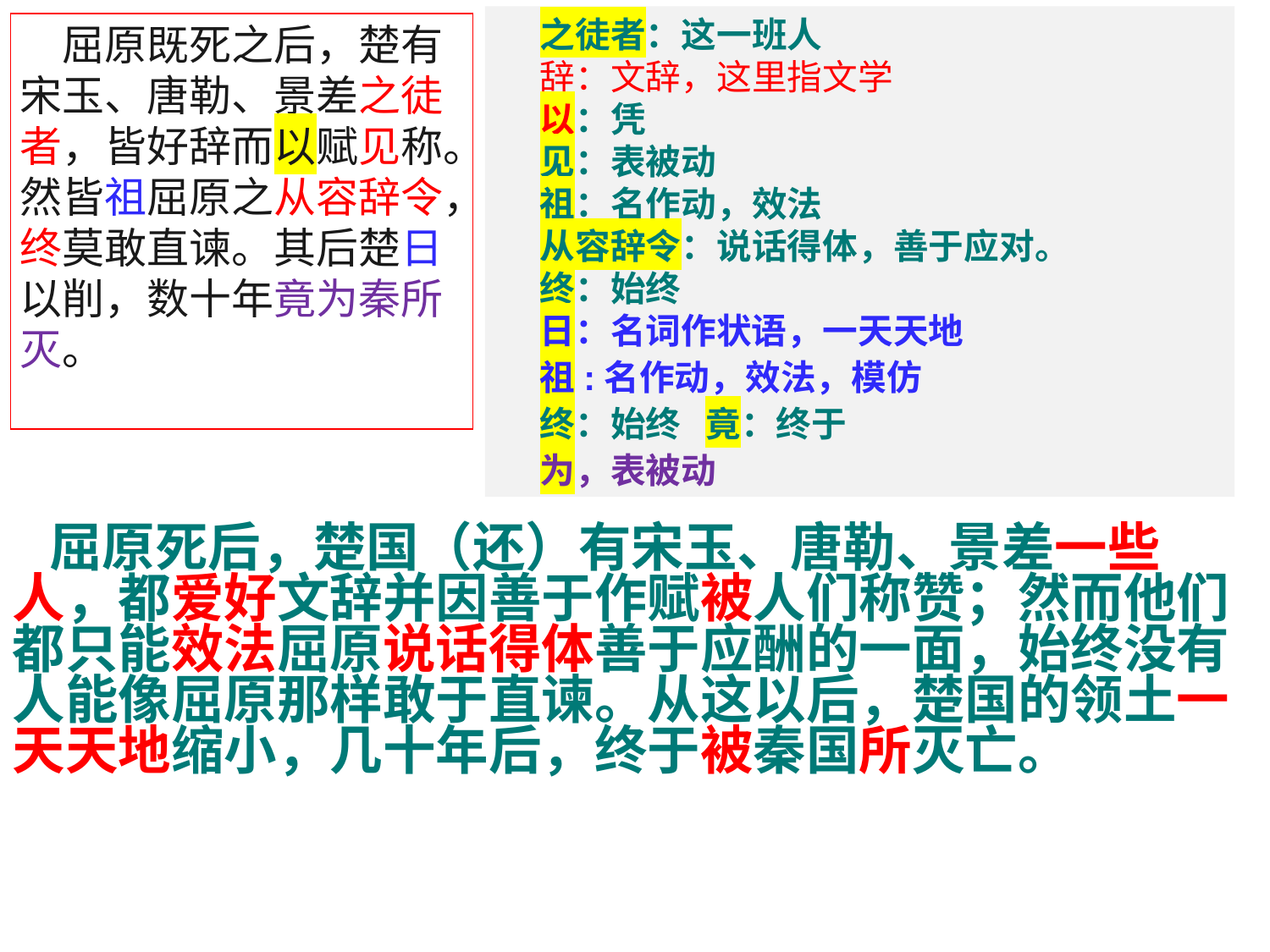

之徒者：这一班人
辞：文辞，这里指文学
以：凭
见：表被动
祖：名作动，效法
从容辞令：说话得体，善于应对。
终：始终
日：名词作状语，一天天地
祖:名作动，效法，模仿
终：始终   竟：终于
为，表被动
屈原既死之后，楚有宋玉、唐勒、景差之徒者，皆好辞而以赋见称。然皆祖屈原之从容辞令，终莫敢直谏。其后楚日以削，数十年竟为秦所灭。

  屈原死后，楚国（还）有宋玉、唐勒、景差一些人，都爱好文辞并因善于作赋被人们称赞；然而他们都只能效法屈原说话得体善于应酬的一面，始终没有人能像屈原那样敢于直谏。从这以后，楚国的领土一天天地缩小，几十年后，终于被秦国所灭亡。